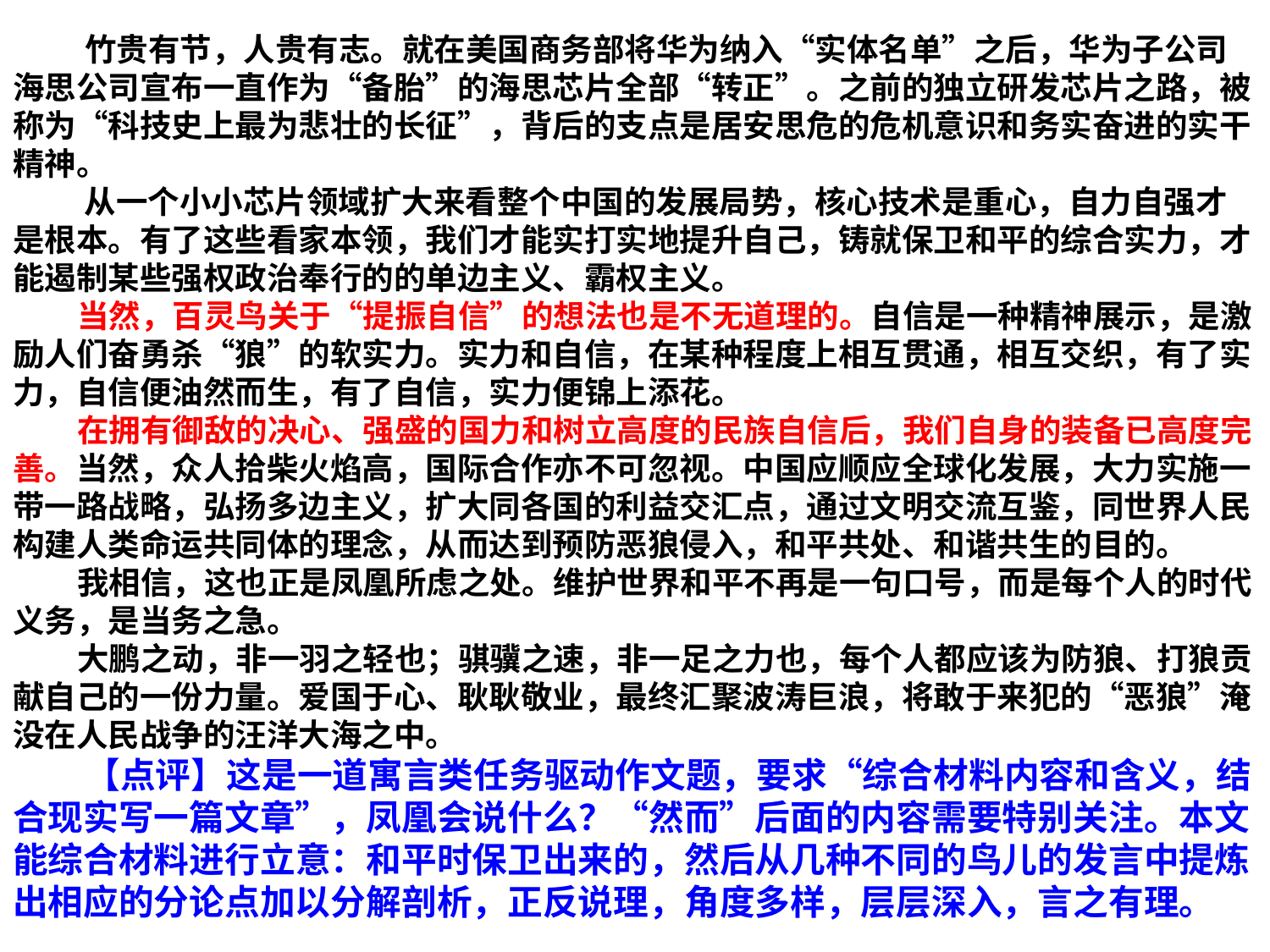

# 竹贵有节，人贵有志。就在美国商务部将华为纳入“实体名单”之后，华为子公司海思公司宣布一直作为“备胎”的海思芯片全部“转正”。之前的独立研发芯片之路，被称为“科技史上最为悲壮的长征”，背后的支点是居安思危的危机意识和务实奋进的实干精神。 从一个小小芯片领域扩大来看整个中国的发展局势，核心技术是重心，自力自强才是根本。有了这些看家本领，我们才能实打实地提升自己，铸就保卫和平的综合实力，才能遏制某些强权政治奉行的的单边主义、霸权主义。 当然，百灵鸟关于“提振自信”的想法也是不无道理的。自信是一种精神展示，是激励人们奋勇杀“狼”的软实力。实力和自信，在某种程度上相互贯通，相互交织，有了实力，自信便油然而生，有了自信，实力便锦上添花。 在拥有御敌的决心、强盛的国力和树立高度的民族自信后，我们自身的装备已高度完善。当然，众人拾柴火焰高，国际合作亦不可忽视。中国应顺应全球化发展，大力实施一带一路战略，弘扬多边主义，扩大同各国的利益交汇点，通过文明交流互鉴，同世界人民构建人类命运共同体的理念，从而达到预防恶狼侵入，和平共处、和谐共生的目的。 我相信，这也正是凤凰所虑之处。维护世界和平不再是一句口号，而是每个人的时代义务，是当务之急。 大鹏之动，非一羽之轻也；骐骥之速，非一足之力也，每个人都应该为防狼、打狼贡献自己的一份力量。爱国于心、耿耿敬业，最终汇聚波涛巨浪，将敢于来犯的“恶狼”淹没在人民战争的汪洋大海之中。 【点评】这是一道寓言类任务驱动作文题，要求“综合材料内容和含义，结合现实写一篇文章”，凤凰会说什么？“然而”后面的内容需要特别关注。本文能综合材料进行立意：和平时保卫出来的，然后从几种不同的鸟儿的发言中提炼出相应的分论点加以分解剖析，正反说理，角度多样，层层深入，言之有理。